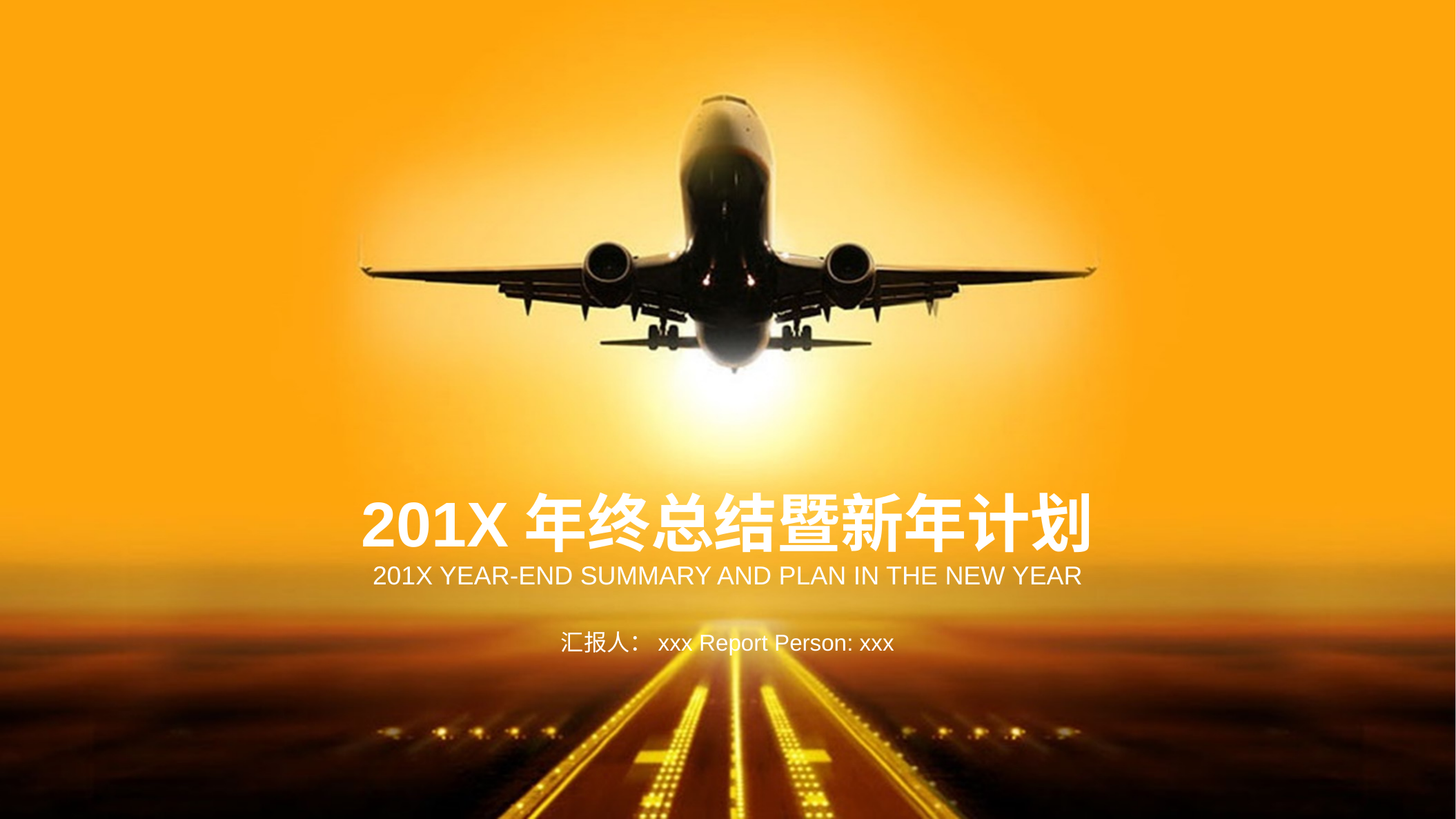

201X年终总结暨新年计划
201X YEAR-END SUMMARY AND PLAN IN THE NEW YEAR
汇报人：xxx Report Person: xxx